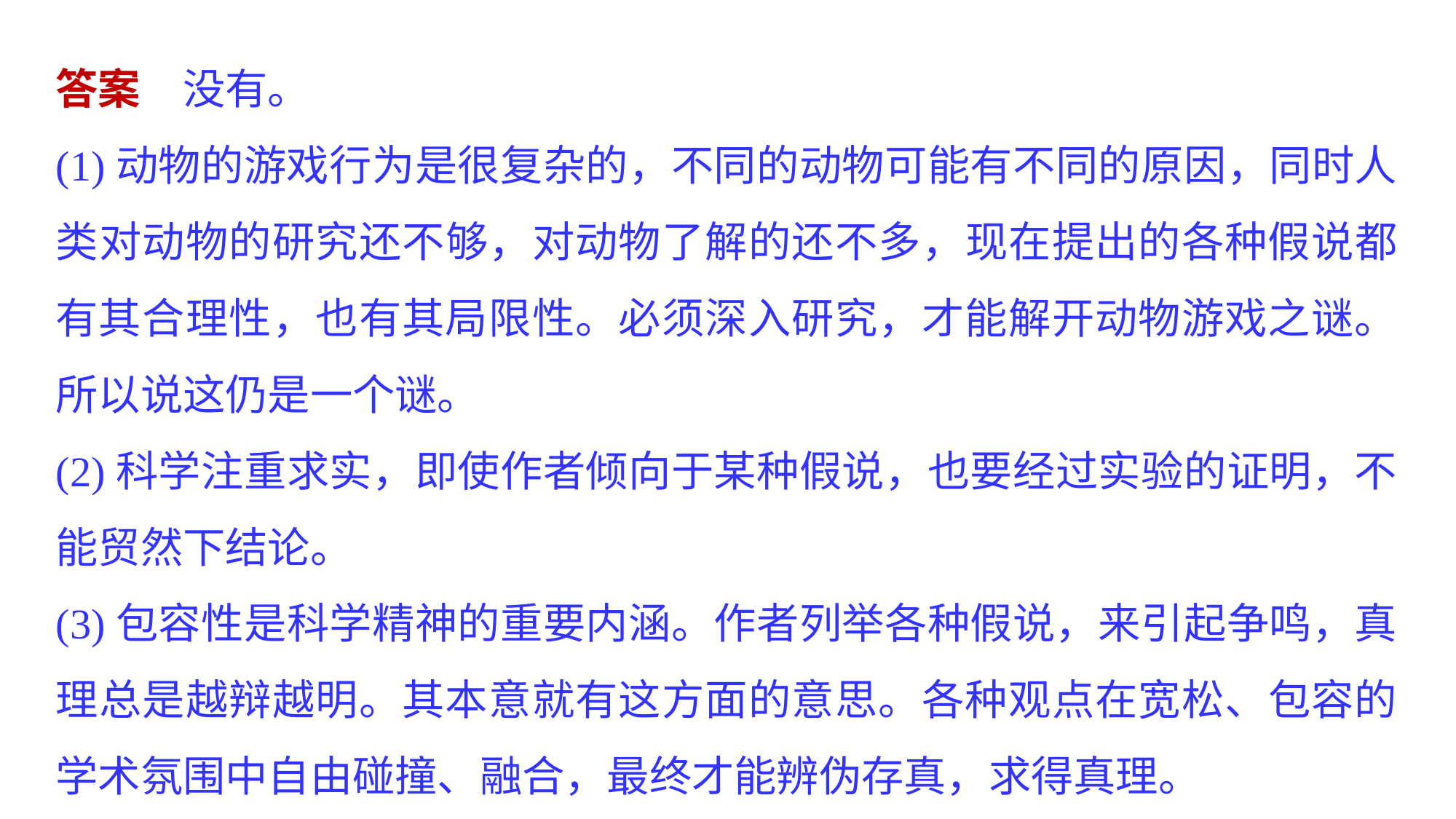

答案　没有。
(1)动物的游戏行为是很复杂的，不同的动物可能有不同的原因，同时人类对动物的研究还不够，对动物了解的还不多，现在提出的各种假说都有其合理性，也有其局限性。必须深入研究，才能解开动物游戏之谜。所以说这仍是一个谜。
(2)科学注重求实，即使作者倾向于某种假说，也要经过实验的证明，不能贸然下结论。
(3)包容性是科学精神的重要内涵。作者列举各种假说，来引起争鸣，真理总是越辩越明。其本意就有这方面的意思。各种观点在宽松、包容的学术氛围中自由碰撞、融合，最终才能辨伪存真，求得真理。